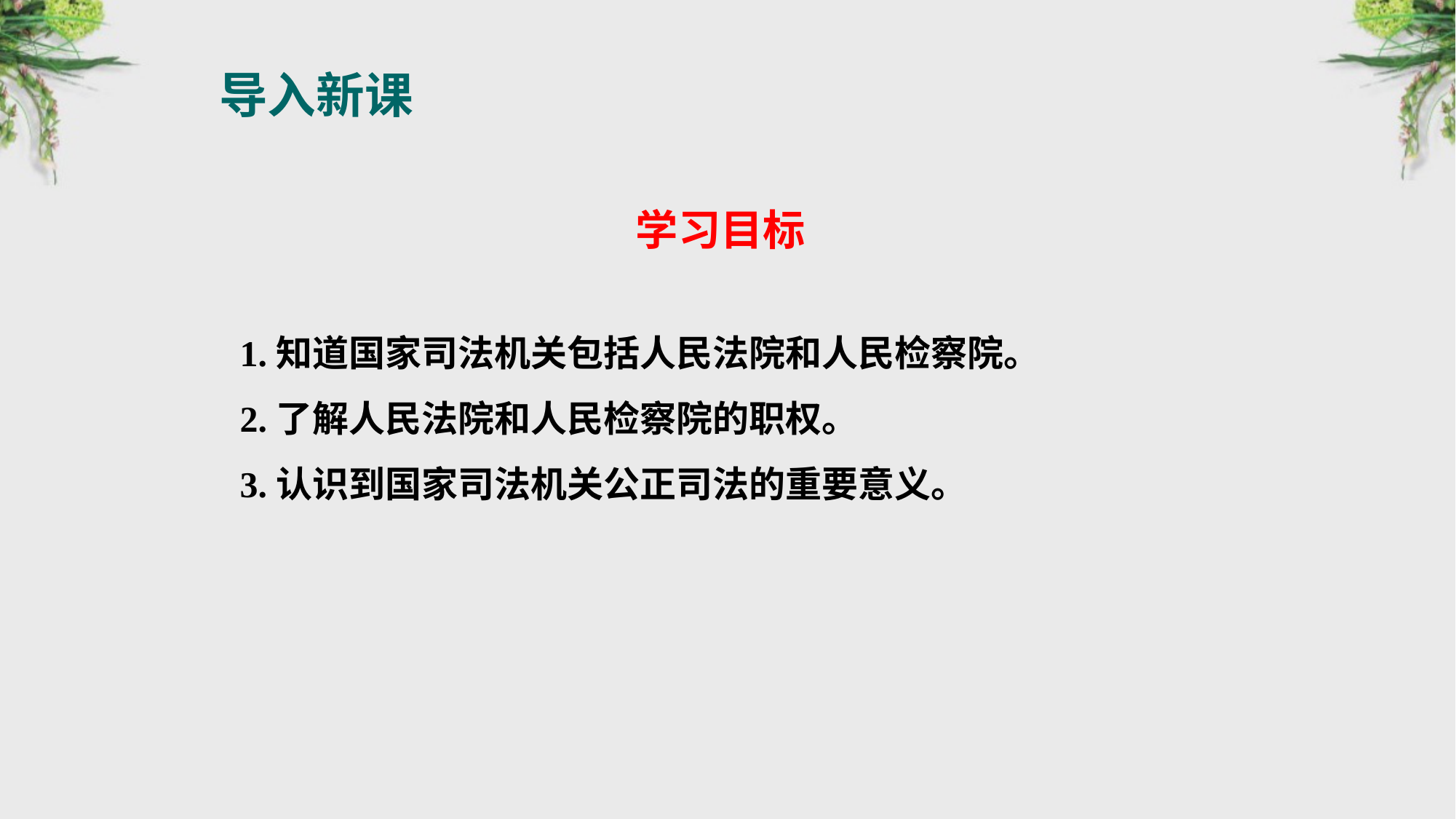

导入新课

学习目标
1.知道国家司法机关包括人民法院和人民检察院。
2.了解人民法院和人民检察院的职权。
3.认识到国家司法机关公正司法的重要意义。